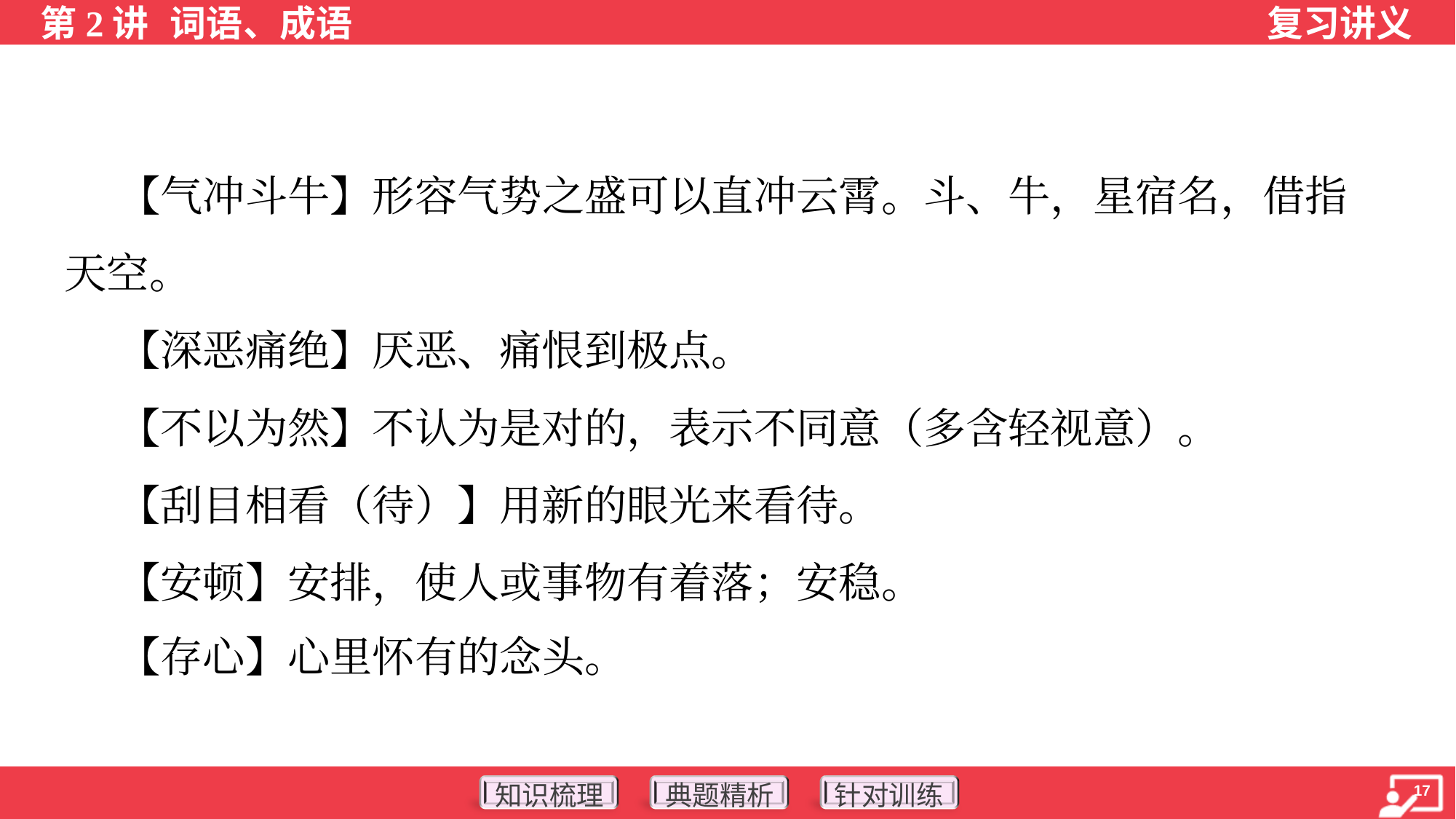

【气冲斗牛】形容气势之盛可以直冲云霄。斗、牛，星宿名，借指
天空。
    【深恶痛绝】厌恶、痛恨到极点。
    【不以为然】不认为是对的，表示不同意（多含轻视意）。
    【刮目相看（待）】用新的眼光来看待。
    【安顿】安排，使人或事物有着落；安稳。
    【存心】心里怀有的念头。